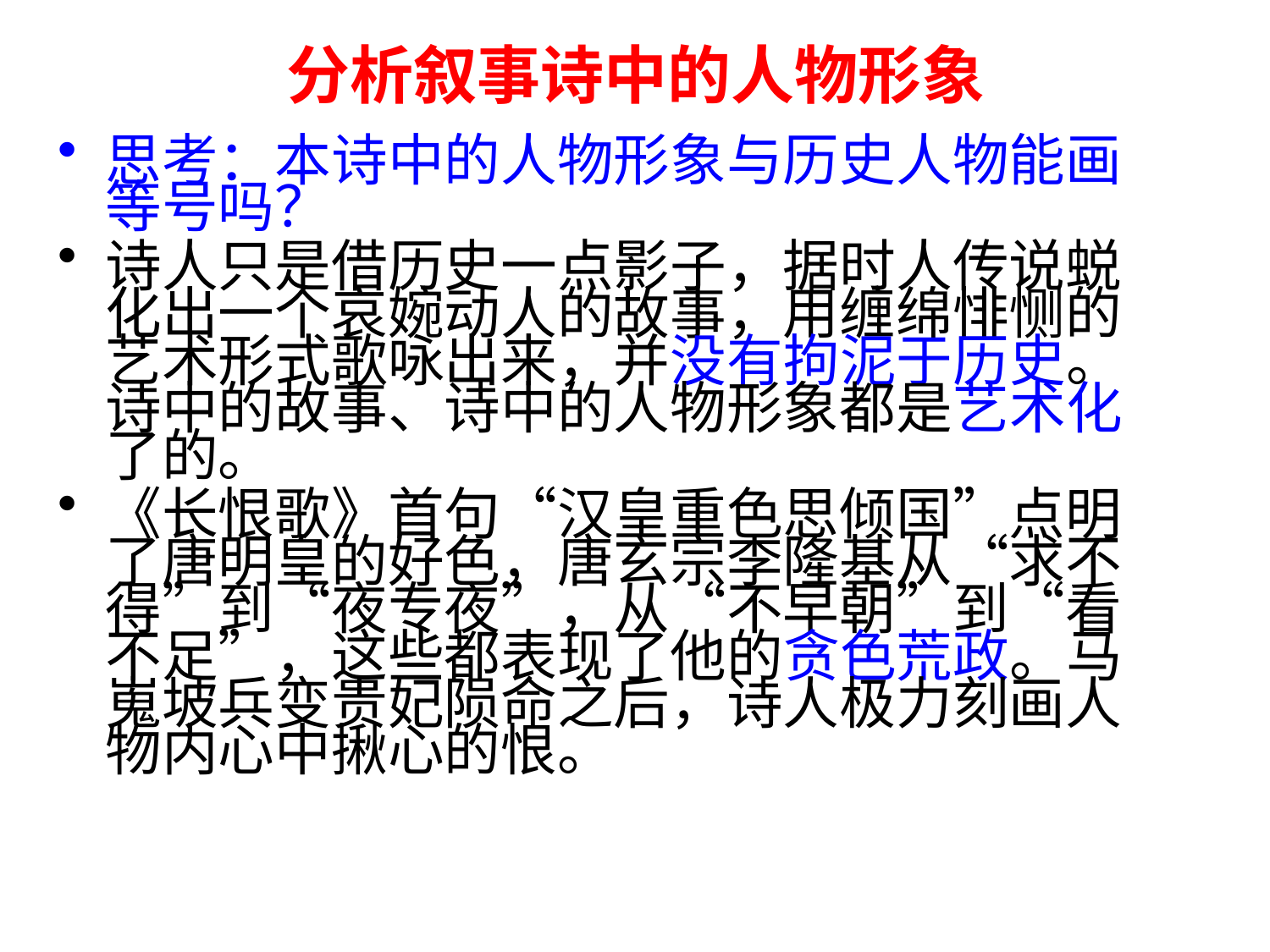

分析叙事诗中的人物形象
思考：本诗中的人物形象与历史人物能画等号吗？
诗人只是借历史一点影子，据时人传说蜕化出一个哀婉动人的故事，用缠绵悱恻的艺术形式歌咏出来，并没有拘泥于历史。诗中的故事、诗中的人物形象都是艺术化了的。
《长恨歌》首句“汉皇重色思倾国”点明了唐明皇的好色，唐玄宗李隆基从“求不得”到“夜专夜”，从“不早朝”到“看不足”，这些都表现了他的贪色荒政。马嵬坡兵变贵妃陨命之后，诗人极力刻画人物内心中揪心的恨。